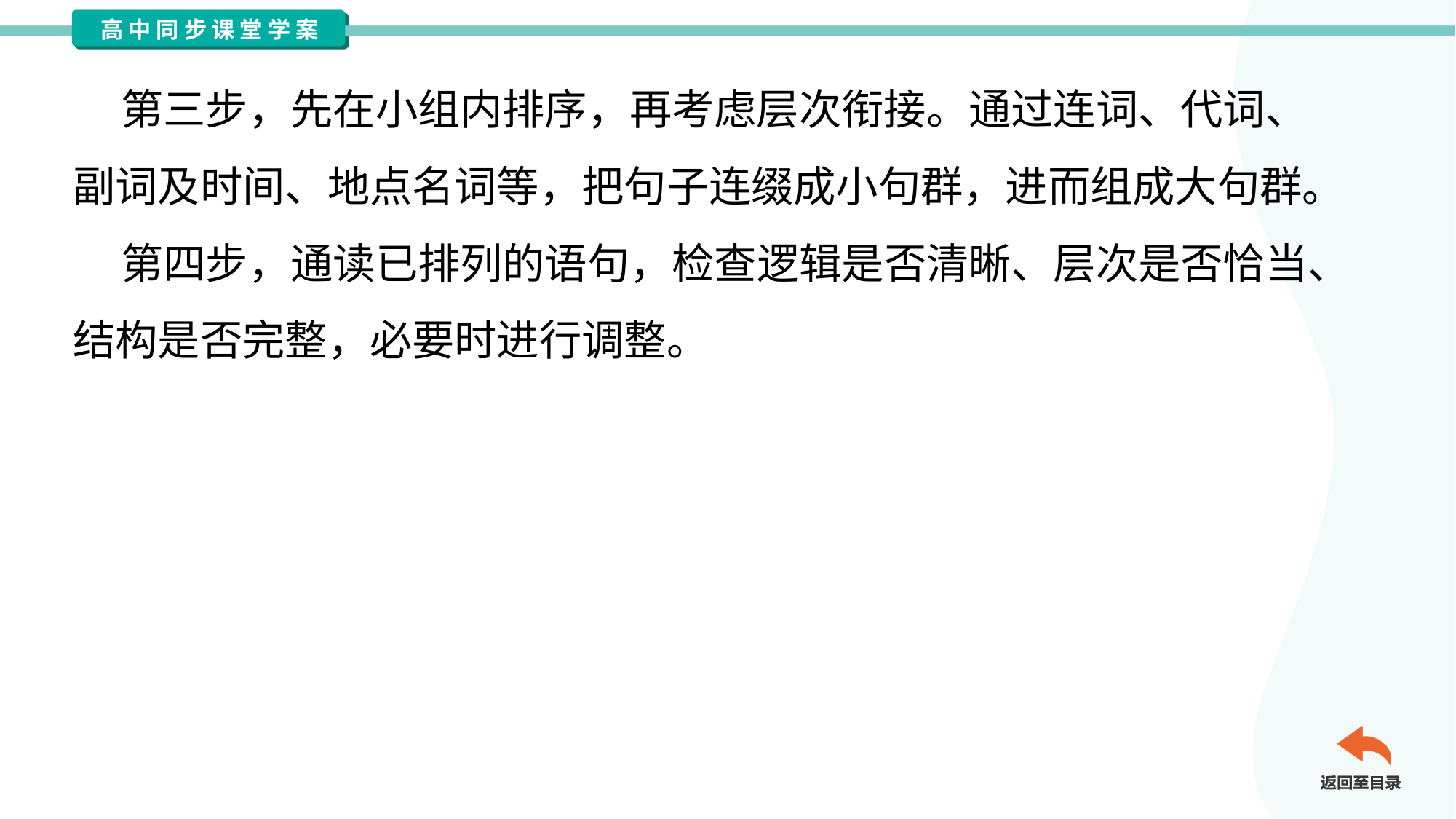

第三步，先在小组内排序，再考虑层次衔接。通过连词、代词、
副词及时间、地点名词等，把句子连缀成小句群，进而组成大句群。
    第四步，通读已排列的语句，检查逻辑是否清晰、层次是否恰当、
结构是否完整，必要时进行调整。#2.1.1.4